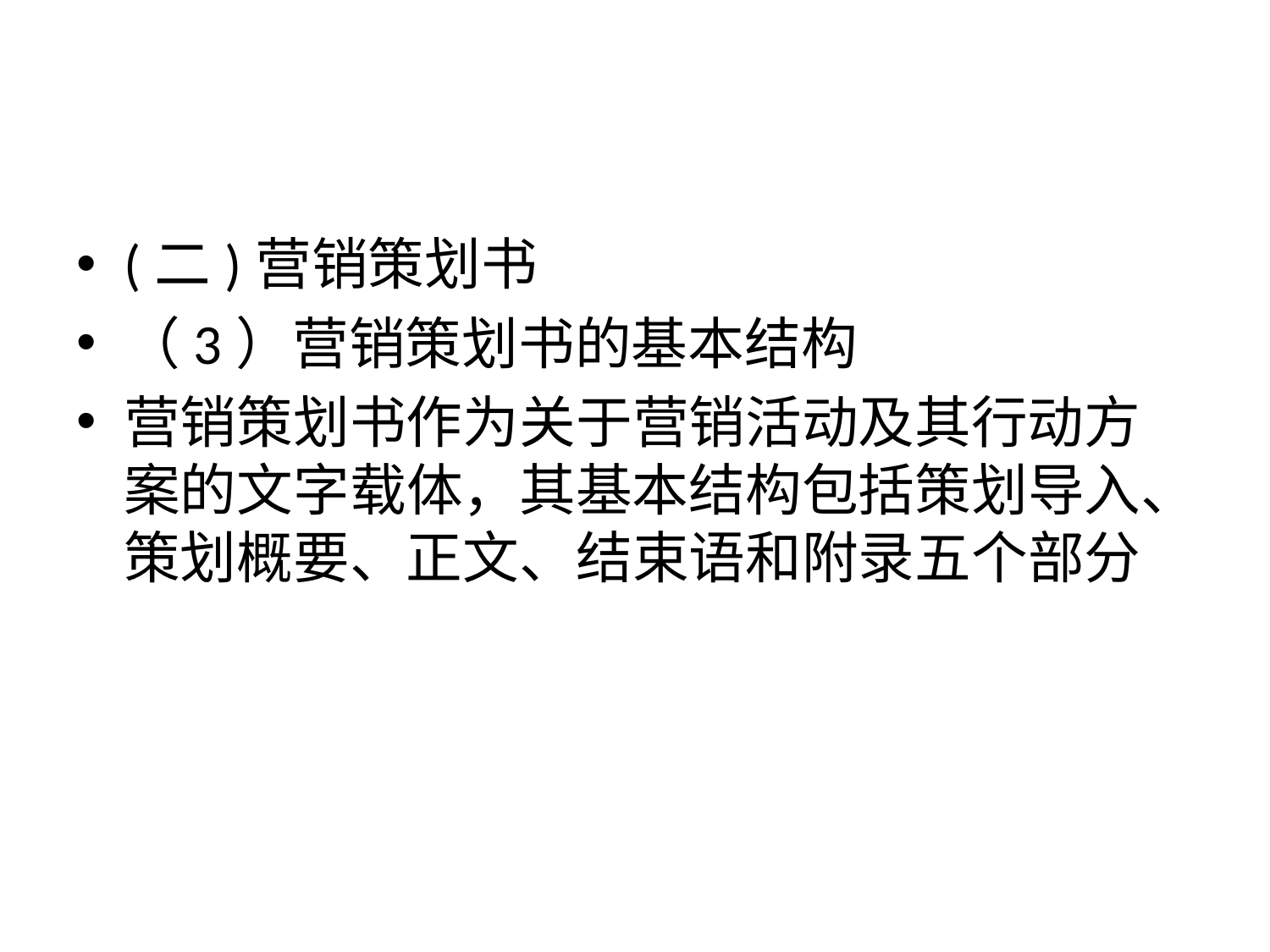

#
(二)营销策划书
（3）营销策划书的基本结构
营销策划书作为关于营销活动及其行动方案的文字载体，其基本结构包括策划导入、策划概要、正文、结束语和附录五个部分